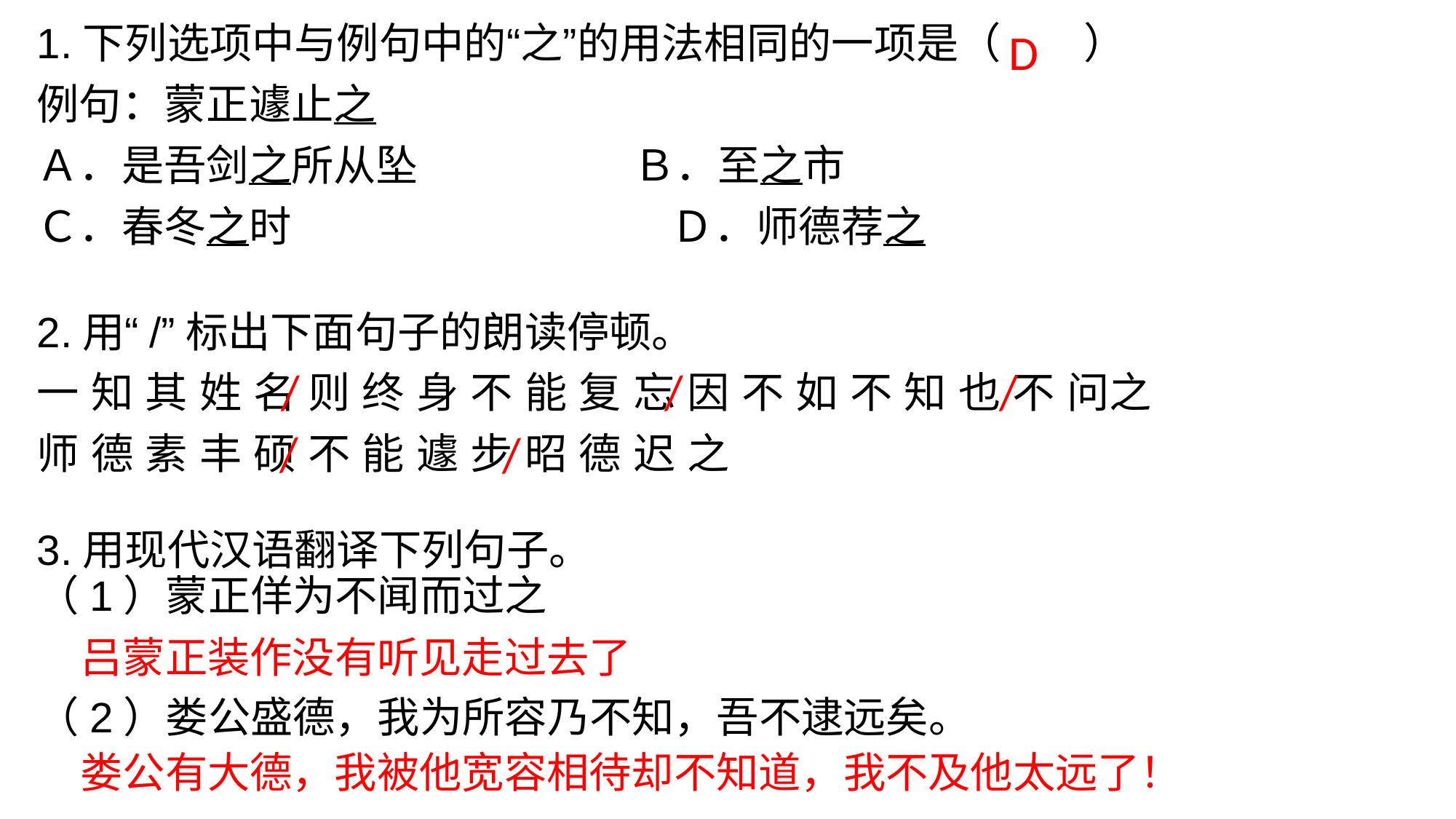

1.下列选项中与例句中的“之”的用法相同的一项是（       ）
例句：蒙正遽止之
Ａ．是吾剑之所从坠           　　Ｂ．至之市
Ｃ．春冬之时     　　                    Ｄ．师德荐之

2.用“/”标出下面句子的朗读停顿。
一 知 其 姓 名 则 终 身 不 能 复 忘 因 不 如 不 知 也 不 问之
师 德 素 丰 硕 不 能 遽 步 昭 德 迟 之

3.用现代汉语翻译下列句子。
（1）蒙正佯为不闻而过之

（2）娄公盛德，我为所容乃不知，吾不逮远矣。
D
/
/
/
/
/
吕蒙正装作没有听见走过去了
娄公有大德，我被他宽容相待却不知道，我不及他太远了！